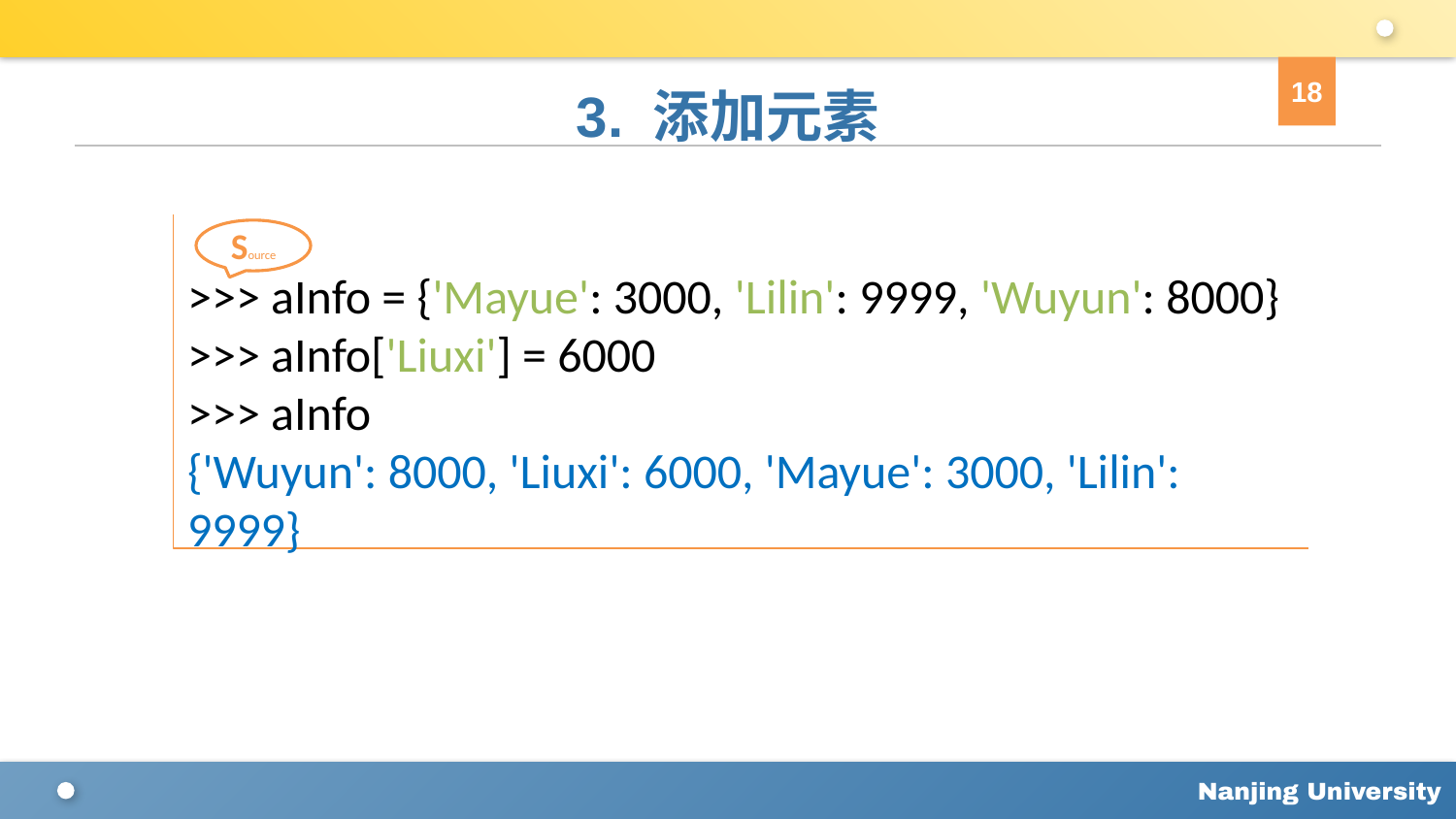

18
# 3. 添加元素

>>> aInfo = {'Mayue': 3000, 'Lilin': 9999, 'Wuyun': 8000}
>>> aInfo['Liuxi'] = 6000
>>> aInfo
{'Wuyun': 8000, 'Liuxi': 6000, 'Mayue': 3000, 'Lilin': 9999}
Source